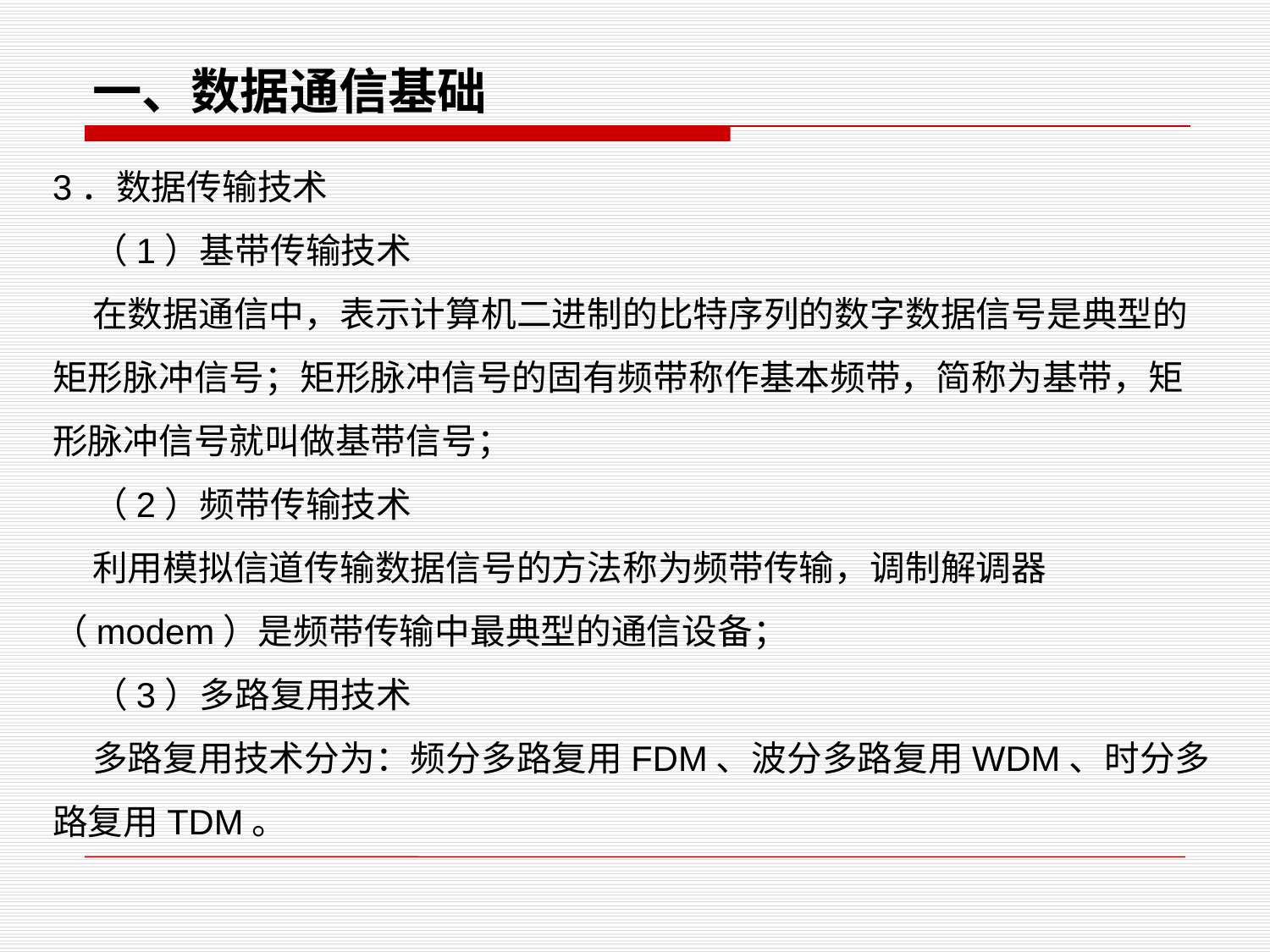

一、数据通信基础
3．数据传输技术
    （1）基带传输技术
    在数据通信中，表示计算机二进制的比特序列的数字数据信号是典型的矩形脉冲信号；矩形脉冲信号的固有频带称作基本频带，简称为基带，矩形脉冲信号就叫做基带信号；
    （2）频带传输技术
    利用模拟信道传输数据信号的方法称为频带传输，调制解调器（modem）是频带传输中最典型的通信设备；
    （3）多路复用技术
    多路复用技术分为：频分多路复用FDM、波分多路复用WDM、时分多路复用TDM。
75